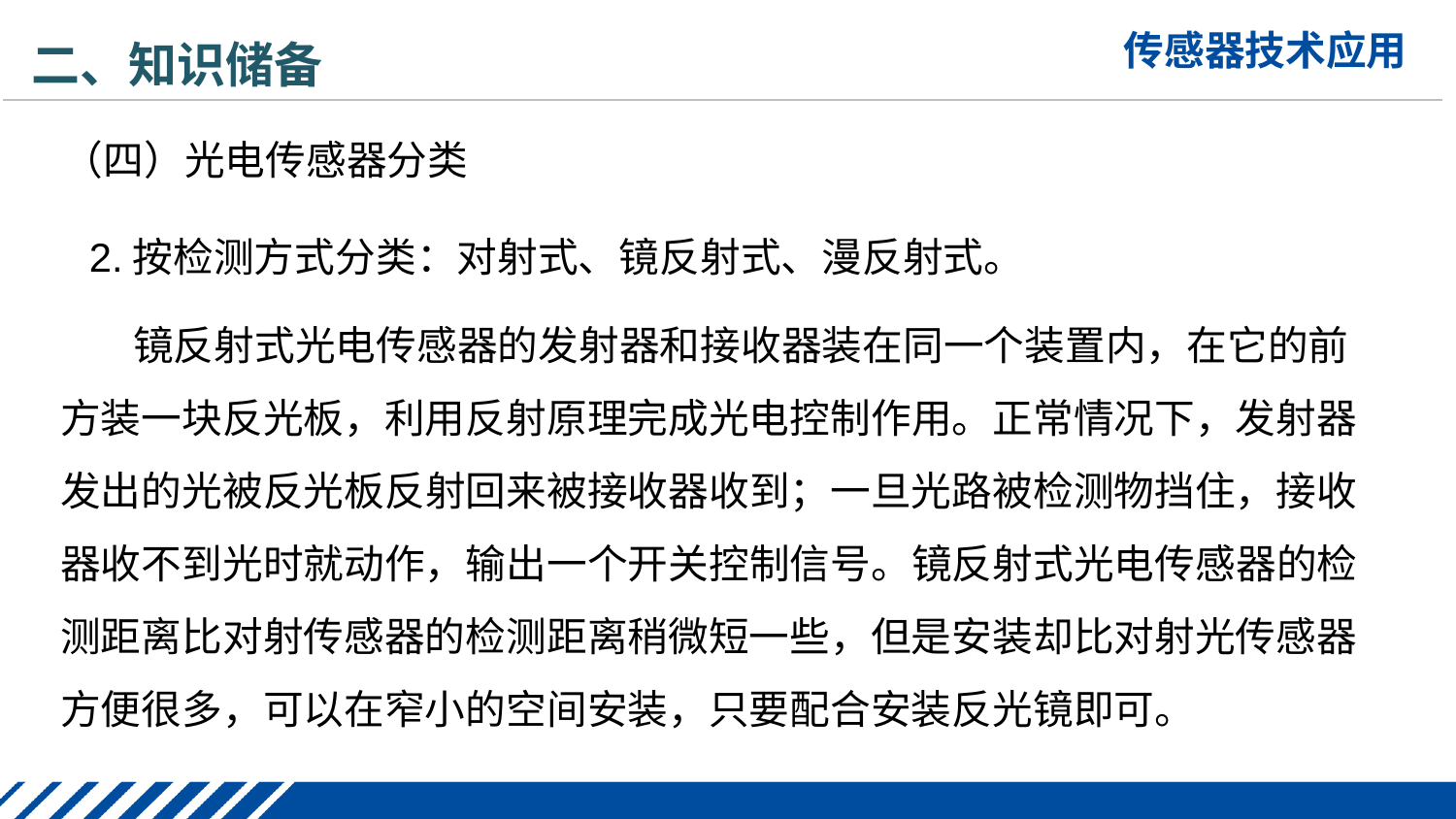

二、知识储备
（四）光电传感器分类
2.按检测方式分类：对射式、镜反射式、漫反射式。
       镜反射式光电传感器的发射器和接收器装在同一个装置内，在它的前方装一块反光板，利用反射原理完成光电控制作用。正常情况下，发射器发出的光被反光板反射回来被接收器收到；一旦光路被检测物挡住，接收器收不到光时就动作，输出一个开关控制信号。镜反射式光电传感器的检测距离比对射传感器的检测距离稍微短一些，但是安装却比对射光传感器方便很多，可以在窄小的空间安装，只要配合安装反光镜即可。